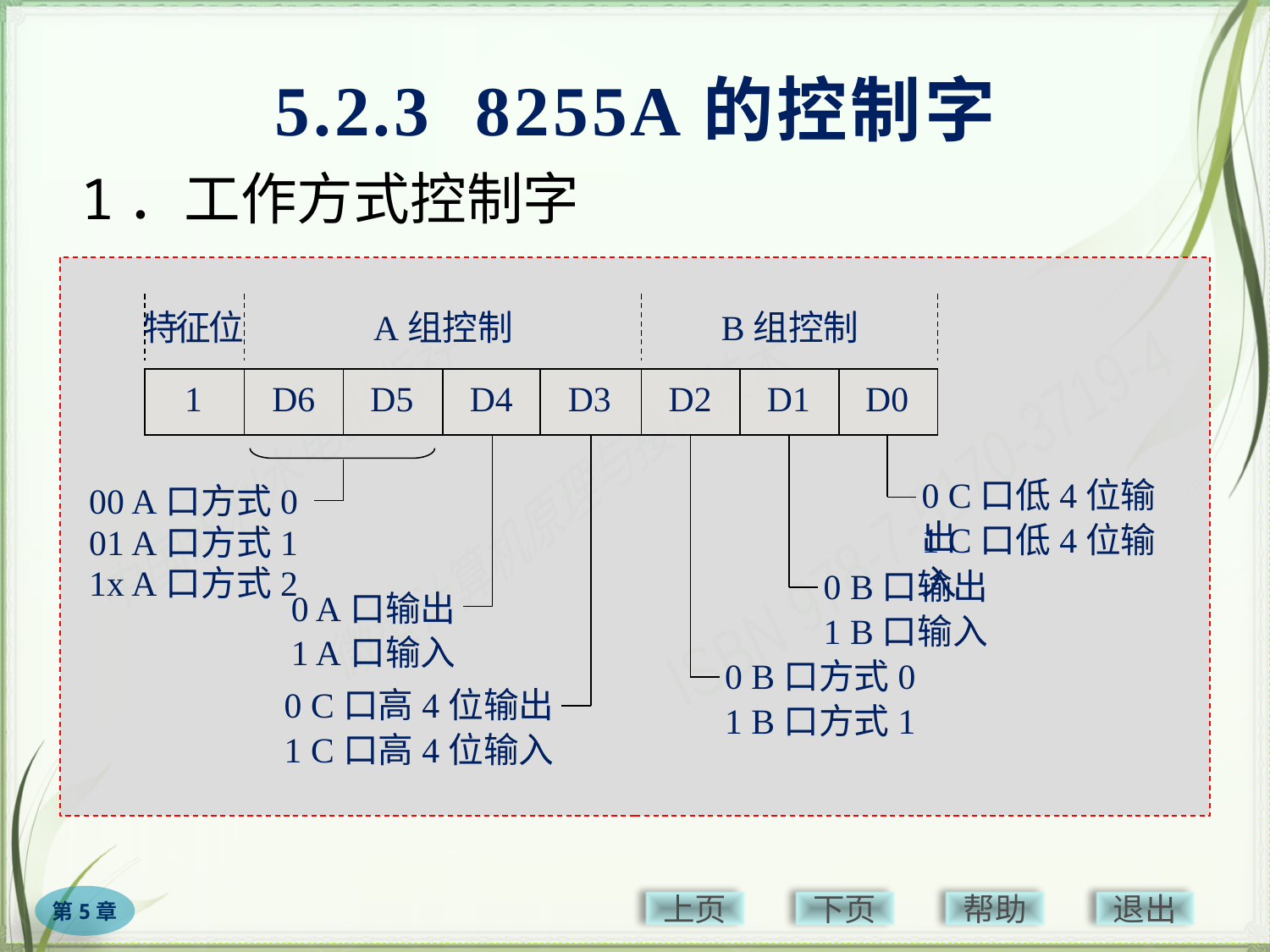

# 5.2.3  8255A的控制字
1．工作方式控制字

特征位
    A组控制
  B组控制

1
D6
D5
D4
D3
D2
D1
D0
0 C口低4位输出
00 A口方式0
1 C口低4位输入
01 A口方式1
1x A口方式2
0 B口输出
0 A口输出
1 B口输入
1 A口输入
0 B口方式0
0 C口高4位输出
1 B口方式1
1 C口高4位输入